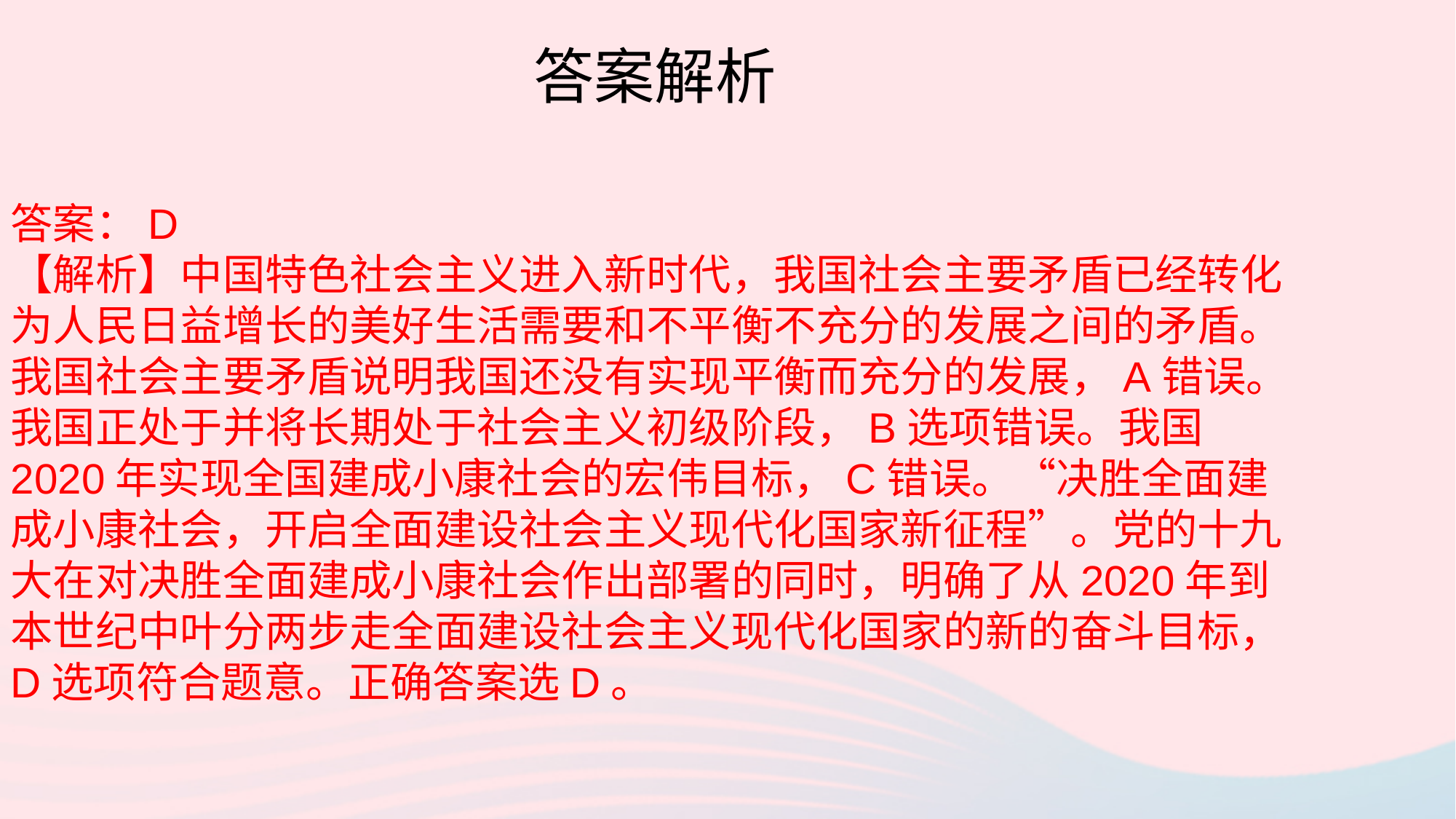

答案解析
答案：D
【解析】中国特色社会主义进入新时代，我国社会主要矛盾已经转化为人民日益增长的美好生活需要和不平衡不充分的发展之间的矛盾。我国社会主要矛盾说明我国还没有实现平衡而充分的发展，A错误。我国正处于并将长期处于社会主义初级阶段，B选项错误。我国2020年实现全国建成小康社会的宏伟目标，C错误。“决胜全面建成小康社会，开启全面建设社会主义现代化国家新征程”。党的十九大在对决胜全面建成小康社会作出部署的同时，明确了从2020年到本世纪中叶分两步走全面建设社会主义现代化国家的新的奋斗目标，D选项符合题意。正确答案选D。